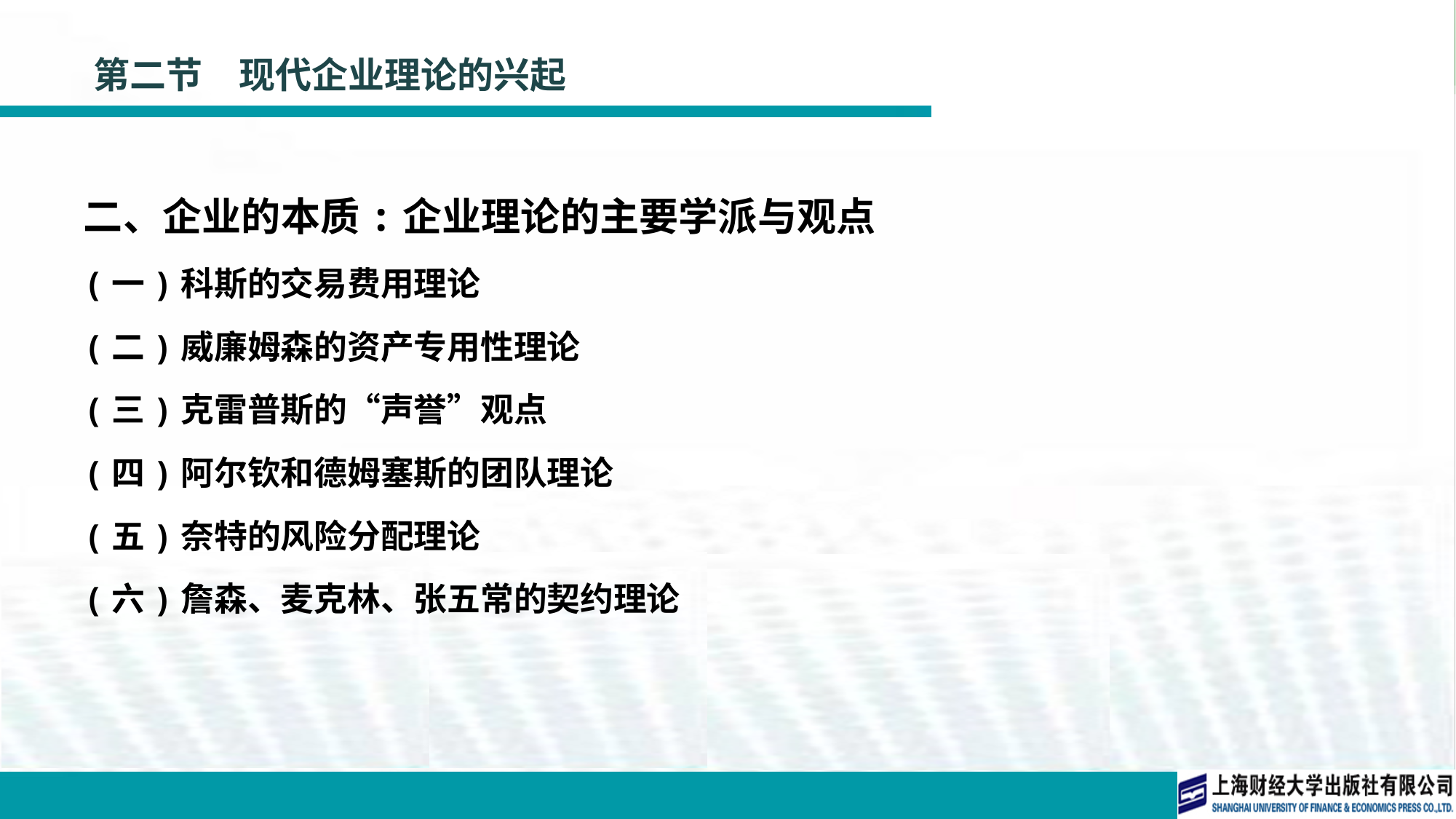

# 第二节　现代企业理论的兴起
二、企业的本质:企业理论的主要学派与观点
(一)科斯的交易费用理论
(二)威廉姆森的资产专用性理论
(三)克雷普斯的“声誉”观点
(四)阿尔钦和德姆塞斯的团队理论
(五)奈特的风险分配理论
(六)詹森、麦克林、张五常的契约理论